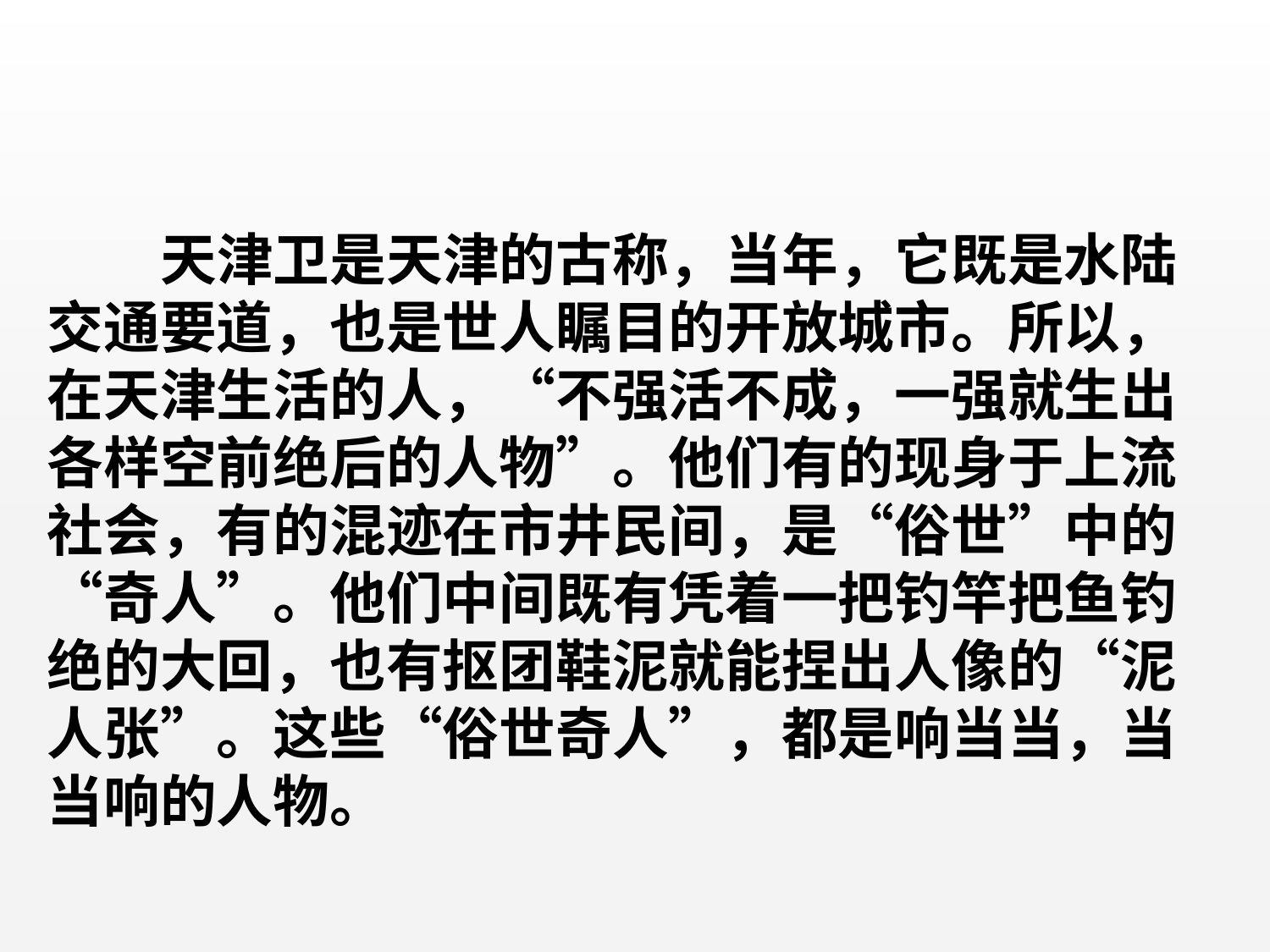

天津卫是天津的古称，当年，它既是水陆交通要道，也是世人瞩目的开放城市。所以，在天津生活的人，“不强活不成，一强就生出各样空前绝后的人物”。他们有的现身于上流社会，有的混迹在市井民间，是“俗世”中的“奇人”。他们中间既有凭着一把钓竿把鱼钓绝的大回，也有抠团鞋泥就能捏出人像的“泥人张”。这些“俗世奇人”，都是响当当，当当响的人物。